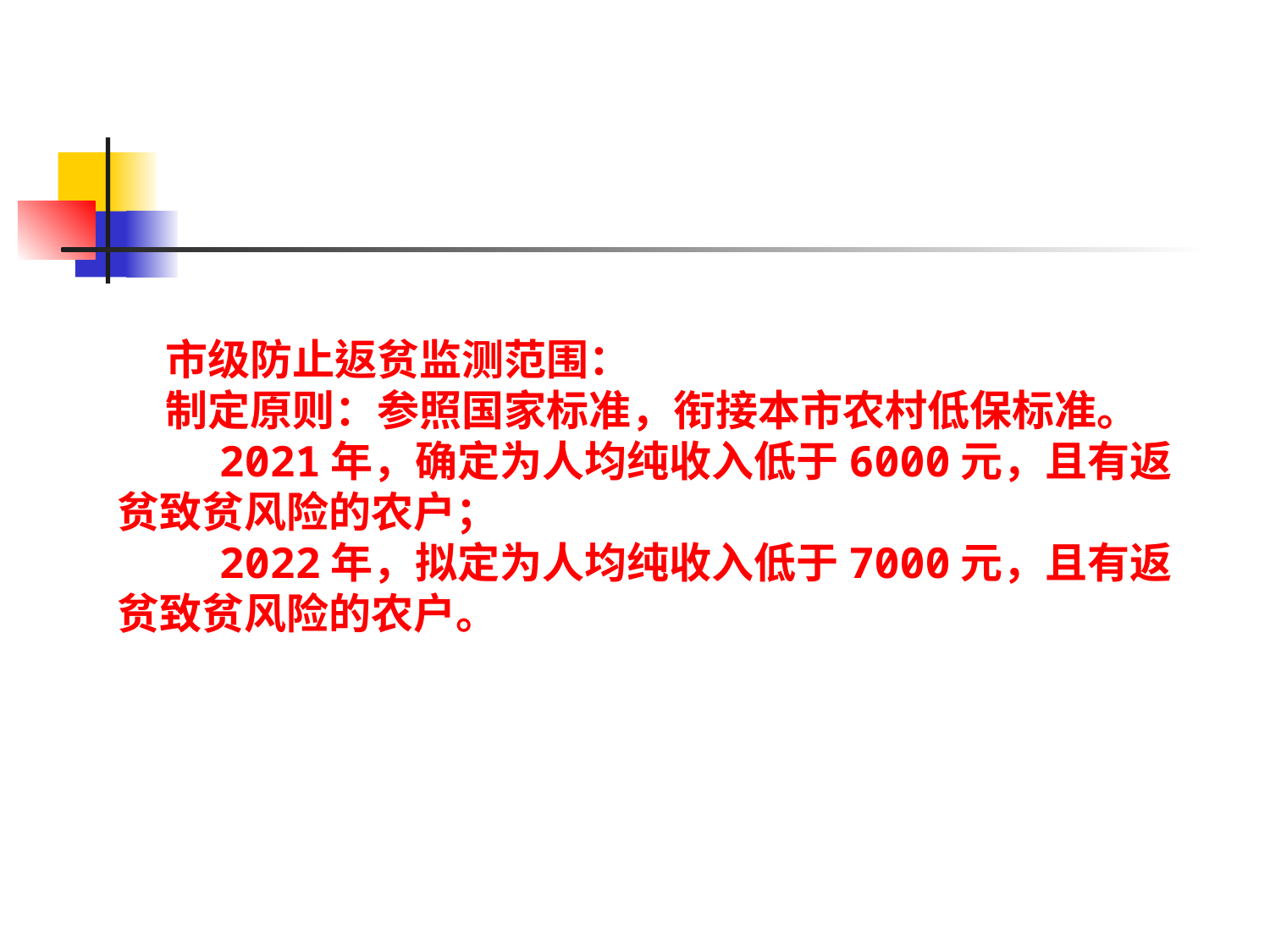

市级防止返贫监测范围：
    制定原则：参照国家标准，衔接本市农村低保标准。
    2021年，确定为人均纯收入低于6000元，且有返贫致贫风险的农户；
    2022年，拟定为人均纯收入低于7000元，且有返贫致贫风险的农户。